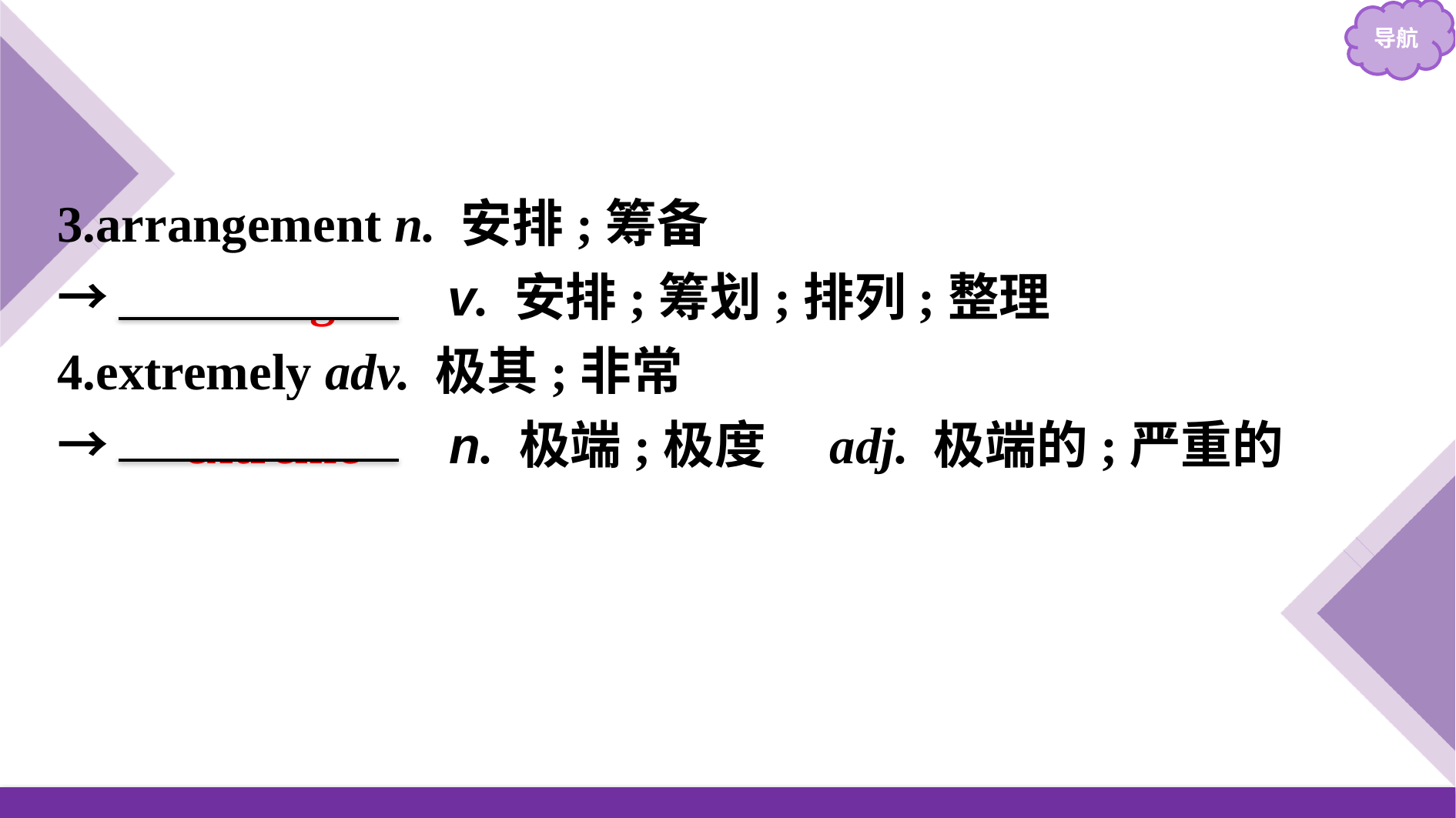

3.arrangement n. 安排;筹备
→　arrange　 v. 安排;筹划;排列;整理
4.extremely adv. 极其;非常
→　extreme　 n. 极端;极度　adj. 极端的;严重的